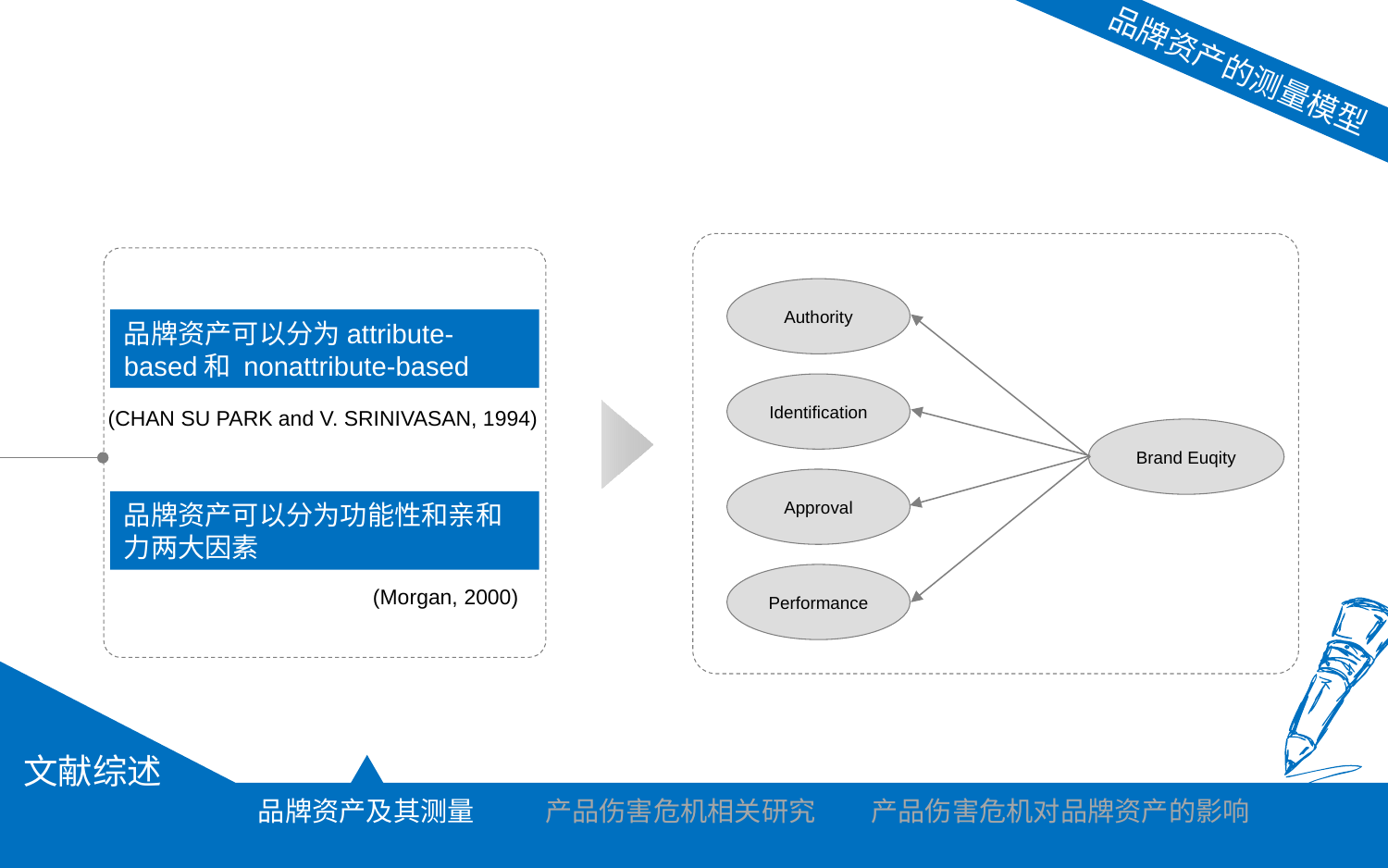

品牌资产的测量模型

Authority
品牌资产可以分为attribute-based和 nonattribute-based
Identification
(CHAN SU PARK and V. SRINIVASAN, 1994)
Brand Euqity

Approval
品牌资产可以分为功能性和亲和力两大因素
Performance
(Morgan, 2000)

文献综述

品牌资产及其测量
产品伤害危机相关研究
产品伤害危机对品牌资产的影响